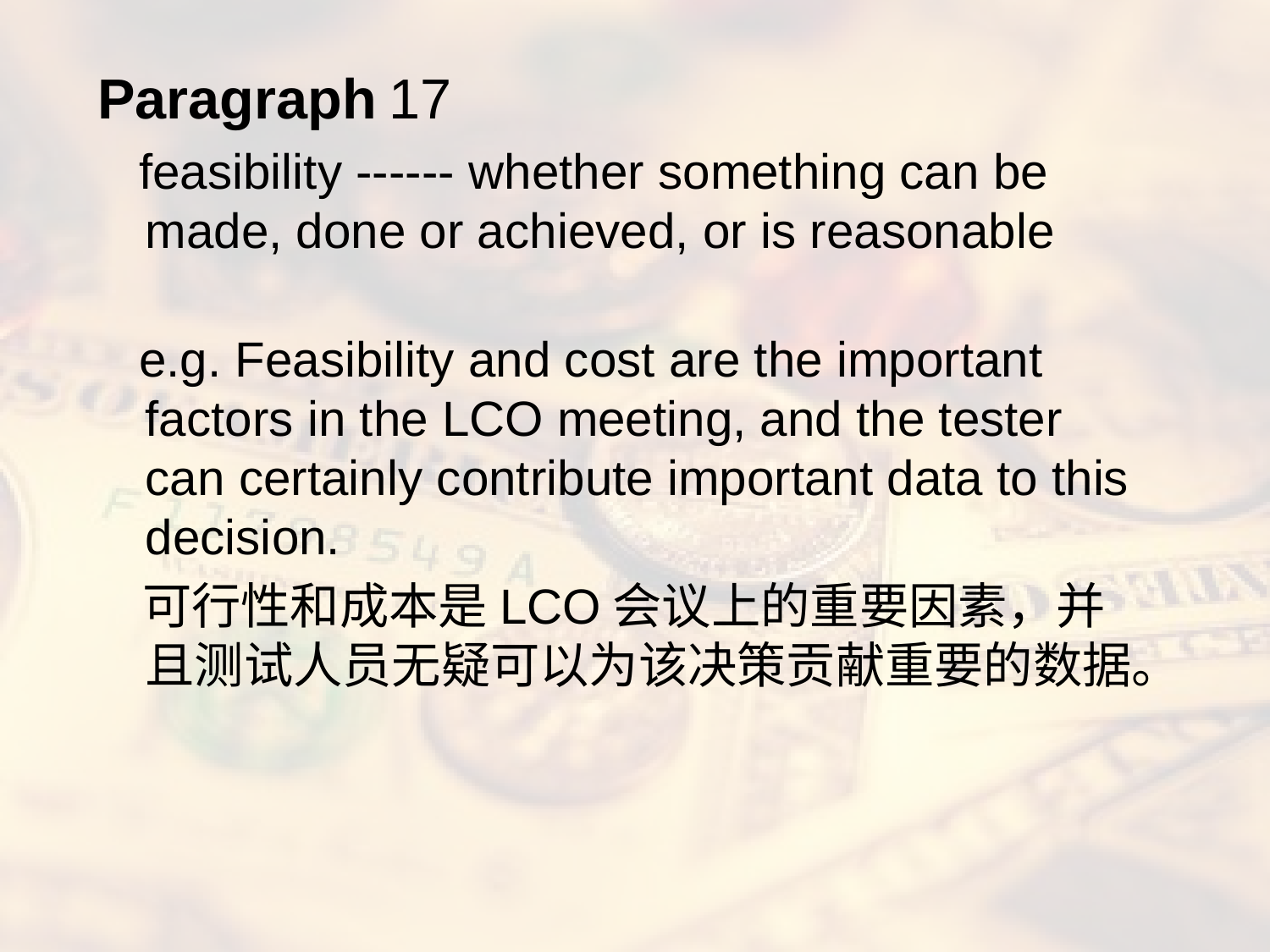

Paragraph 17
   feasibility ------ whether something can be made, done or achieved, or is reasonable
   e.g. Feasibility and cost are the important factors in the LCO meeting, and the tester can certainly contribute important data to this decision.
   可行性和成本是LCO会议上的重要因素，并且测试人员无疑可以为该决策贡献重要的数据。